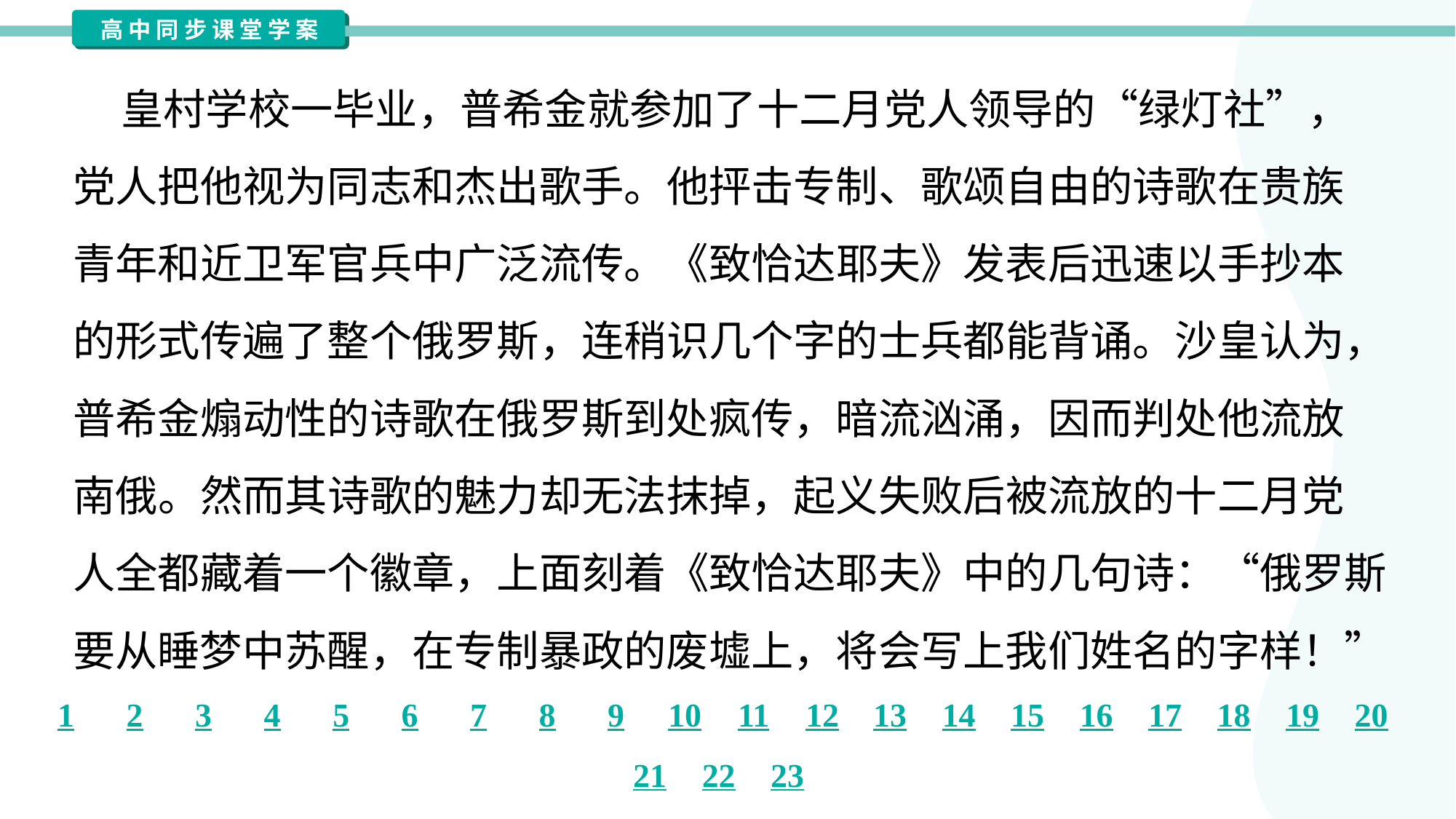

皇村学校一毕业，普希金就参加了十二月党人领导的“绿灯社”，
党人把他视为同志和杰出歌手。他抨击专制、歌颂自由的诗歌在贵族
青年和近卫军官兵中广泛流传。《致恰达耶夫》发表后迅速以手抄本
的形式传遍了整个俄罗斯，连稍识几个字的士兵都能背诵。沙皇认为，
普希金煽动性的诗歌在俄罗斯到处疯传，暗流汹涌，因而判处他流放
南俄。然而其诗歌的魅力却无法抹掉，起义失败后被流放的十二月党
人全都藏着一个徽章，上面刻着《致恰达耶夫》中的几句诗：“俄罗斯
要从睡梦中苏醒，在专制暴政的废墟上，将会写上我们姓名的字样！”